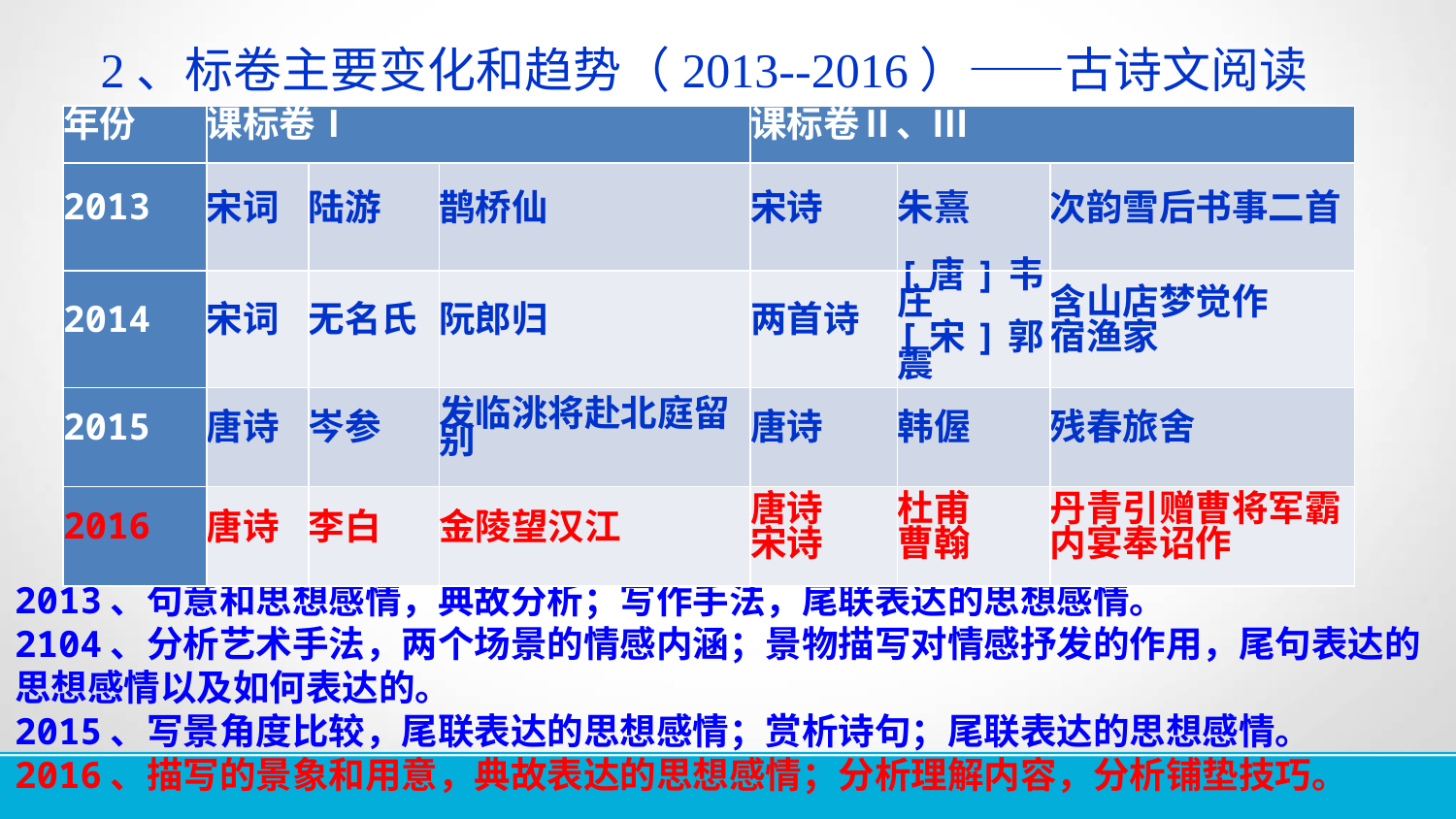

2、标卷主要变化和趋势（2013--2016）——古诗文阅读
| 年份 | 课标卷Ⅰ |  |  | 课标卷Ⅱ、Ⅲ |  |  |
| --- | --- | --- | --- | --- | --- | --- |
| 2013 | 宋词 | 陆游 | 鹊桥仙 | 宋诗 | 朱熹 | 次韵雪后书事二首 |
| 2014 | 宋词 | 无名氏 | 阮郎归 | 两首诗 | [唐]韦庄 [宋]郭震 | 含山店梦觉作 宿渔家 |
| 2015 | 唐诗 | 岑参 | 发临洮将赴北庭留别 | 唐诗 | 韩偓 | 残春旅舍 |
| 2016 | 唐诗 | 李白 | 金陵望汉江 | 唐诗 宋诗 | 杜甫 曹翰 | 丹青引赠曹将军霸 内宴奉诏作 |

# 2013、句意和思想感情，典故分析；写作手法，尾联表达的思想感情。 2104、分析艺术手法，两个场景的情感内涵；景物描写对情感抒发的作用，尾句表达的思想感情以及如何表达的。 2015、写景角度比较，尾联表达的思想感情；赏析诗句；尾联表达的思想感情。 2016、描写的景象和用意，典故表达的思想感情；分析理解内容，分析铺垫技巧。